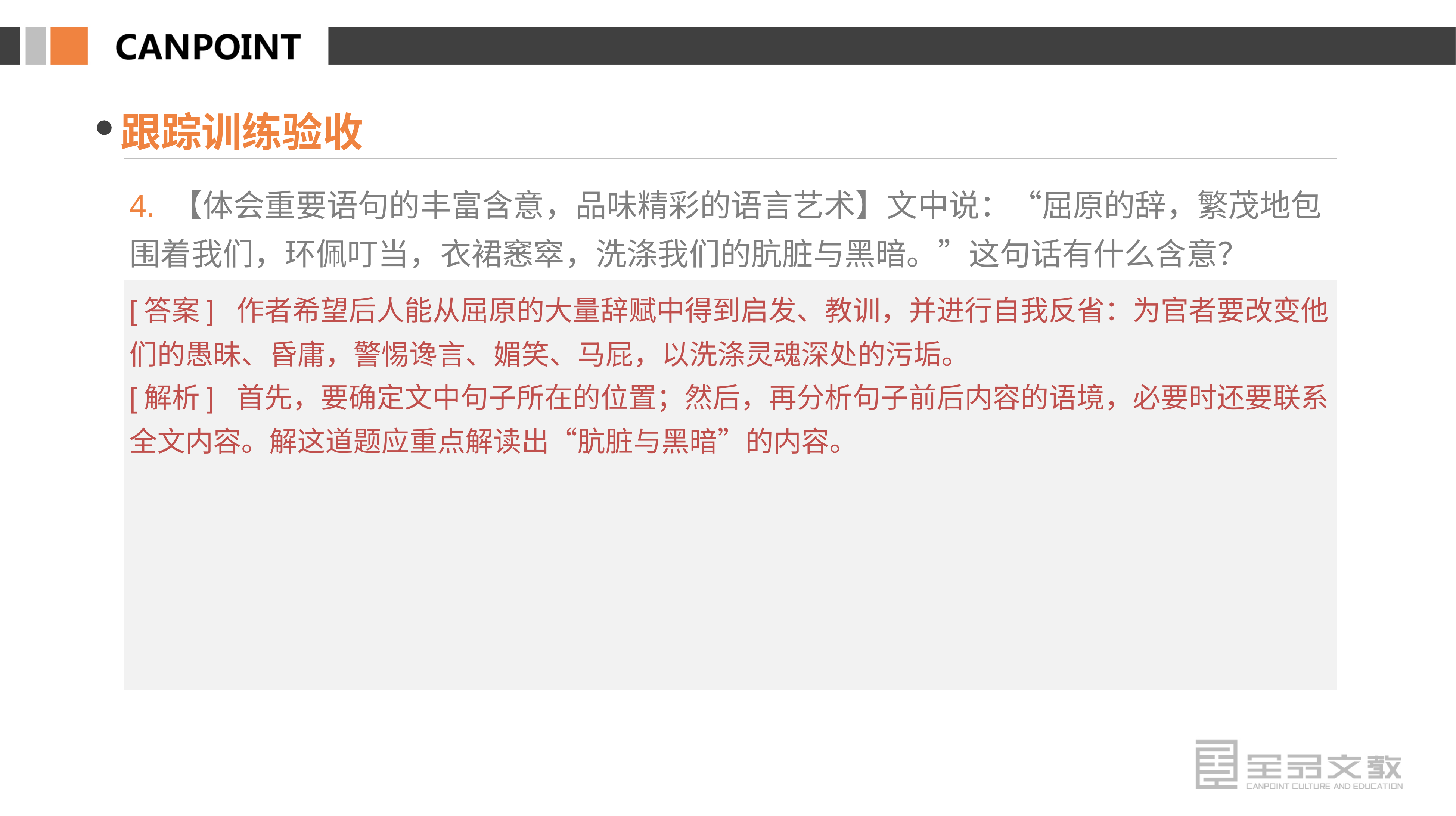

跟踪训练验收

4. 【体会重要语句的丰富含意，品味精彩的语言艺术】文中说：“屈原的辞，繁茂地包围着我们，环佩叮当，衣裙窸窣，洗涤我们的肮脏与黑暗。”这句话有什么含意？

[答案]  作者希望后人能从屈原的大量辞赋中得到启发、教训，并进行自我反省：为官者要改变他们的愚昧、昏庸，警惕谗言、媚笑、马屁，以洗涤灵魂深处的污垢。
[解析]  首先，要确定文中句子所在的位置；然后，再分析句子前后内容的语境，必要时还要联系全文内容。解这道题应重点解读出“肮脏与黑暗”的内容。